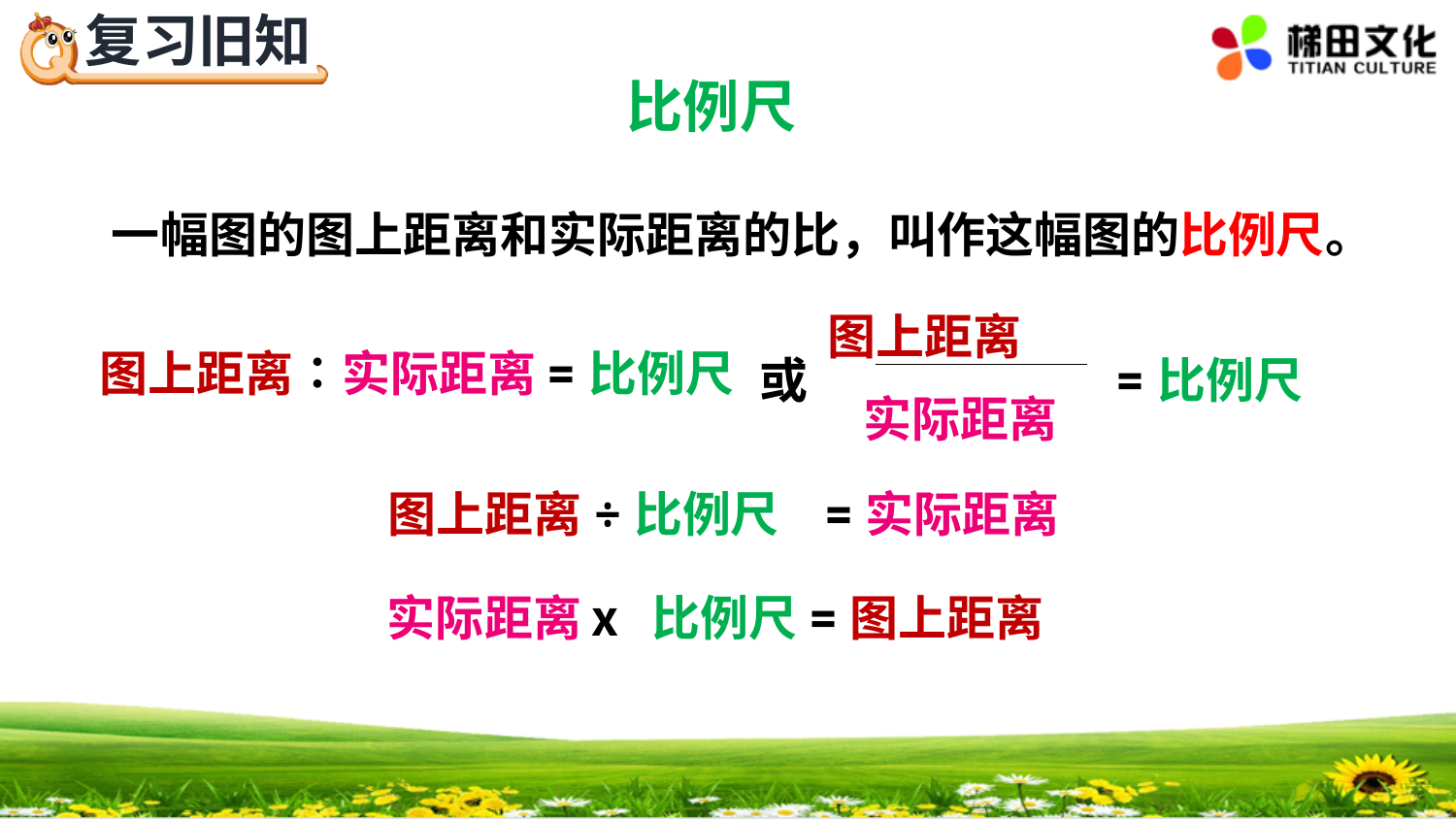

比例尺
一幅图的图上距离和实际距离的比，叫作这幅图的比例尺。
   图上距离
=比例尺
实际距离
   图上距离∶实际距离=比例尺
或
图上距离÷比例尺
=实际距离
比例尺=图上距离
实际距离ⅹ